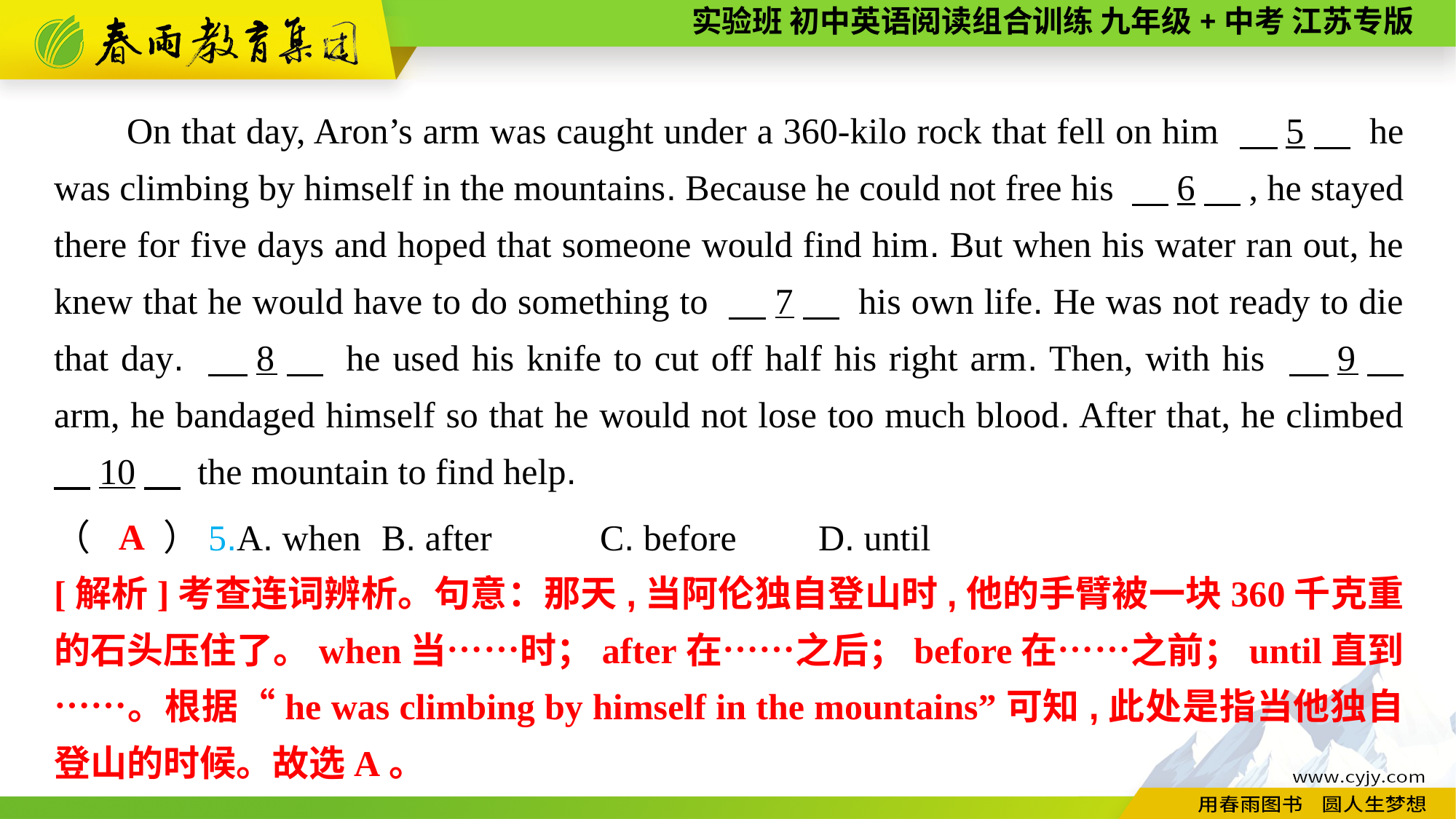

On that day, Aron’s arm was caught under a 360-kilo rock that fell on him 　5　 he was climbing by himself in the mountains. Because he could not free his 　6　, he stayed there for five days and hoped that someone would find him. But when his water ran out, he knew that he would have to do something to 　7　 his own life. He was not ready to die that day. 　8　 he used his knife to cut off half his right arm. Then, with his 　9　 arm, he bandaged himself so that he would not lose too much blood. After that, he climbed 　10　 the mountain to find help.
A
（　　）5.A. when	B. after	C. before	D. until
[解析]考查连词辨析。句意：那天,当阿伦独自登山时,他的手臂被一块360千克重的石头压住了。when当……时；after在……之后；before在……之前；until直到……。根据“he was climbing by himself in the mountains”可知,此处是指当他独自登山的时候。故选A。